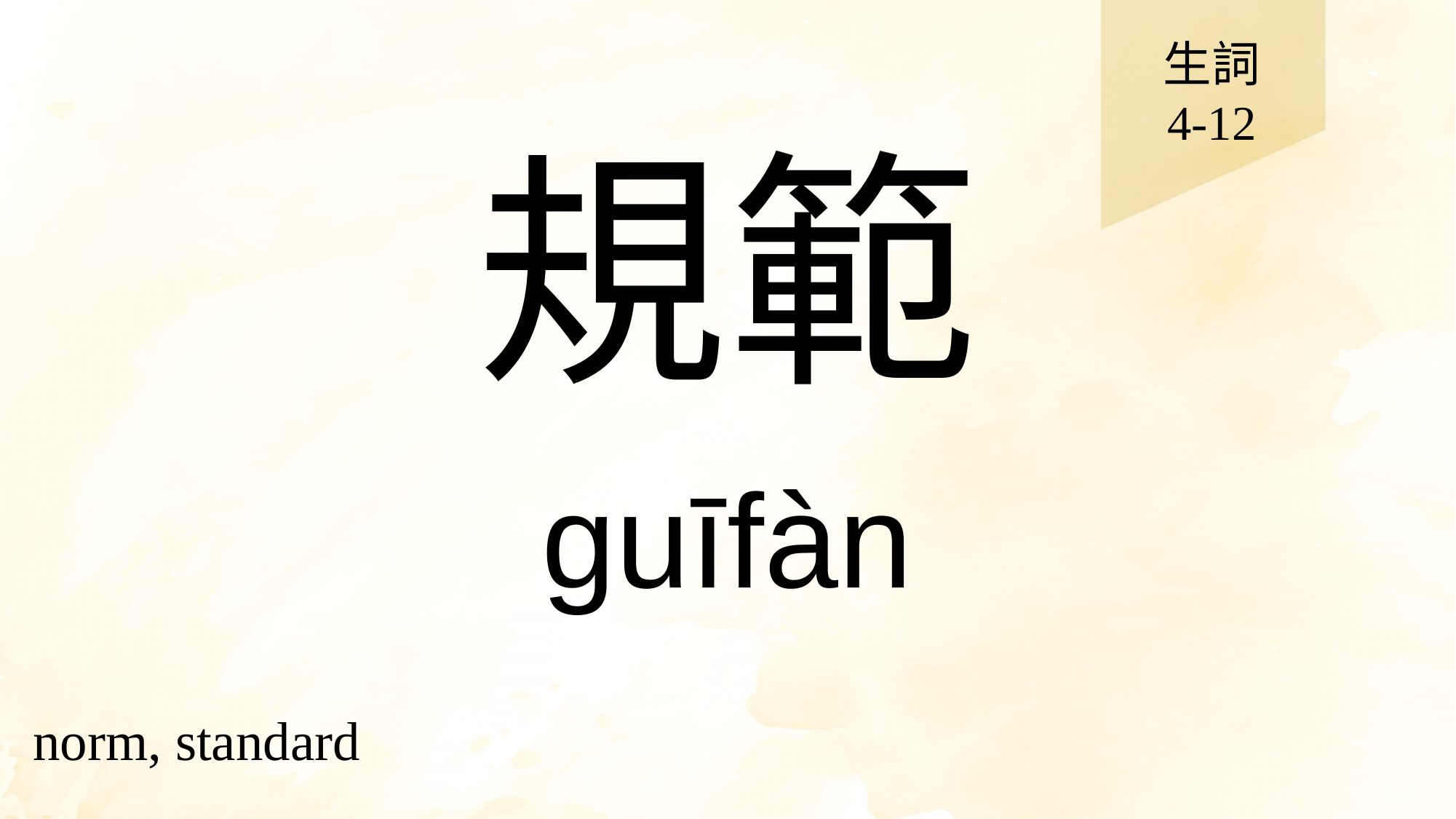

生詞
4-12
# 規範
guīfàn
norm, standard